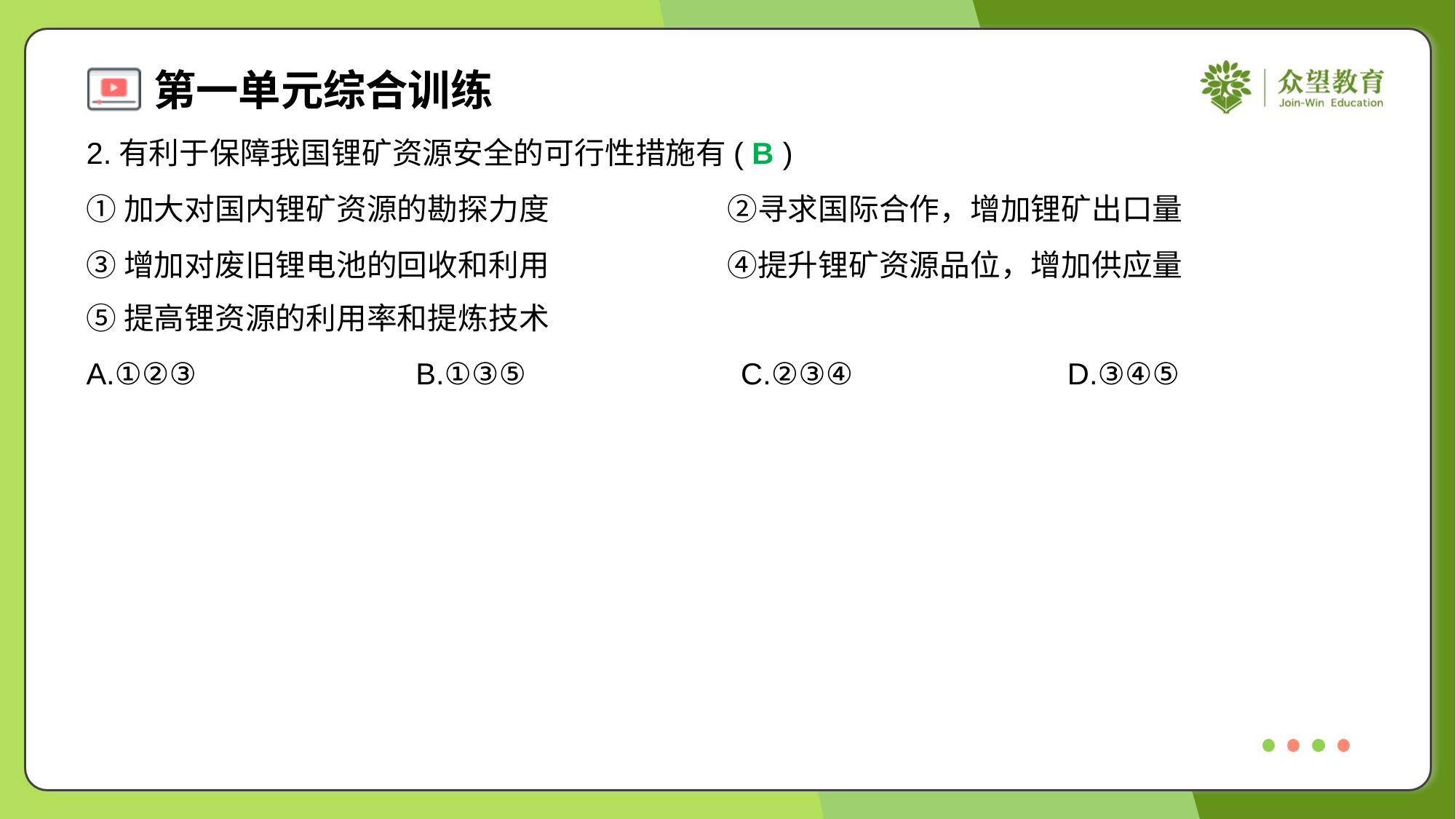

2.有利于保障我国锂矿资源安全的可行性措施有(     )
B
①加大对国内锂矿资源的勘探力度	②寻求国际合作，增加锂矿出口量
③增加对废旧锂电池的回收和利用	④提升锂矿资源品位，增加供应量
⑤提高锂资源的利用率和提炼技术
A.①②③	B.①③⑤	C.②③④	D.③④⑤